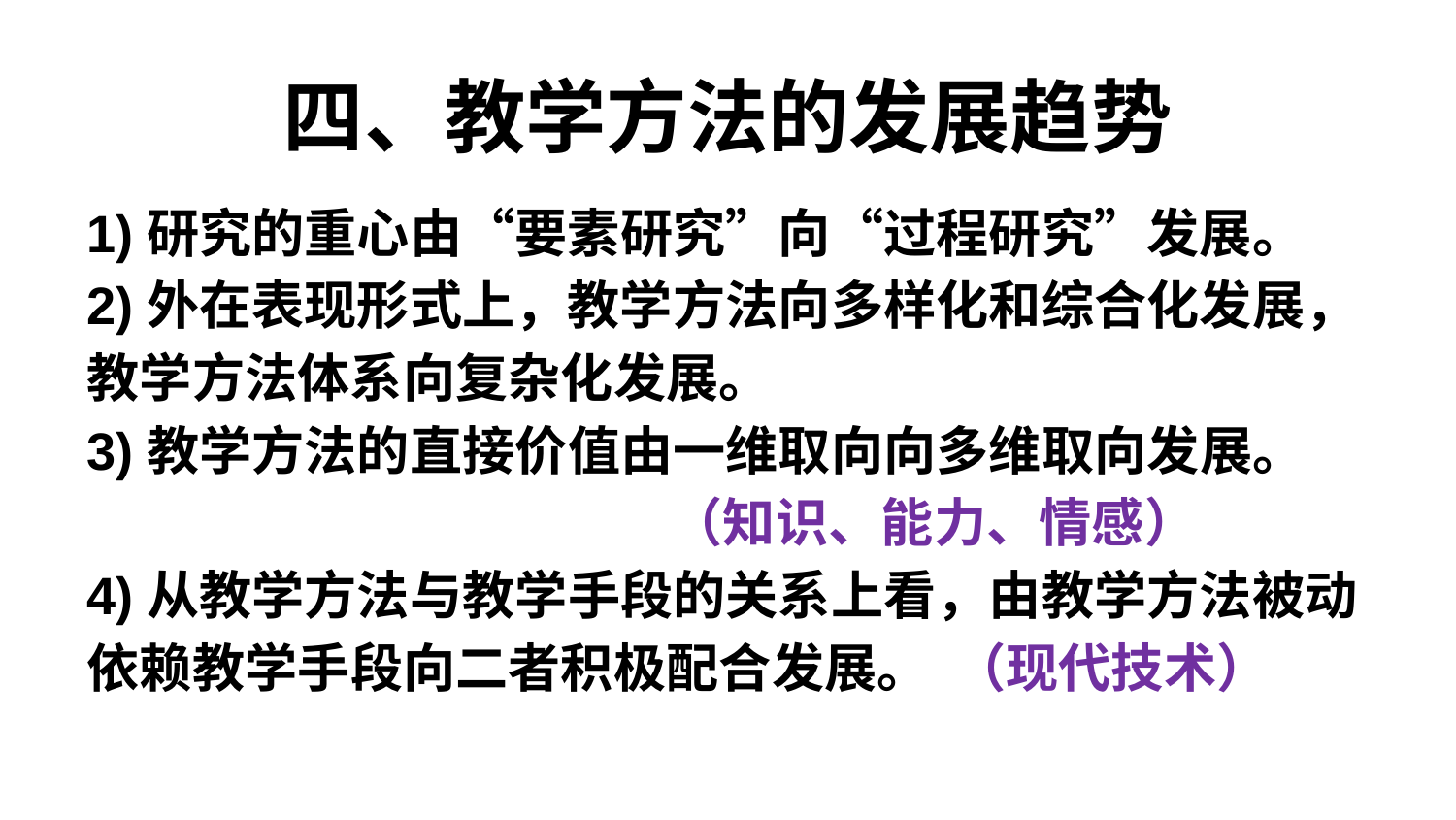

# 四、教学方法的发展趋势
1)研究的重心由“要素研究”向“过程研究”发展。
2)外在表现形式上，教学方法向多样化和综合化发展，教学方法体系向复杂化发展。
3)教学方法的直接价值由一维取向向多维取向发展。
                                                （知识、能力、情感）
4)从教学方法与教学手段的关系上看，由教学方法被动依赖教学手段向二者积极配合发展。  （现代技术）